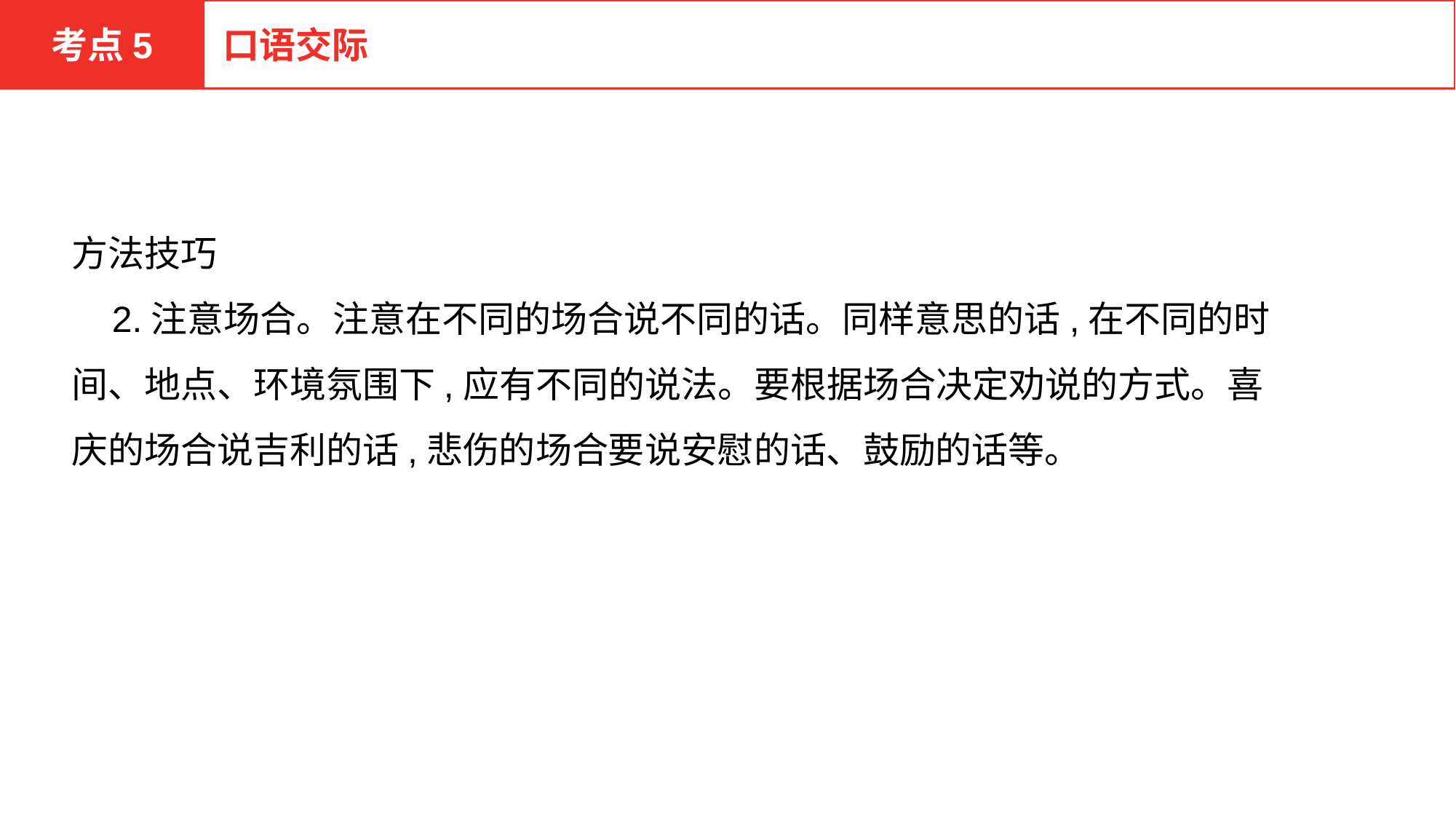

考点5
口语交际
方法技巧
    2.注意场合。注意在不同的场合说不同的话。同样意思的话,在不同的时间、地点、环境氛围下,应有不同的说法。要根据场合决定劝说的方式。喜庆的场合说吉利的话,悲伤的场合要说安慰的话、鼓励的话等。